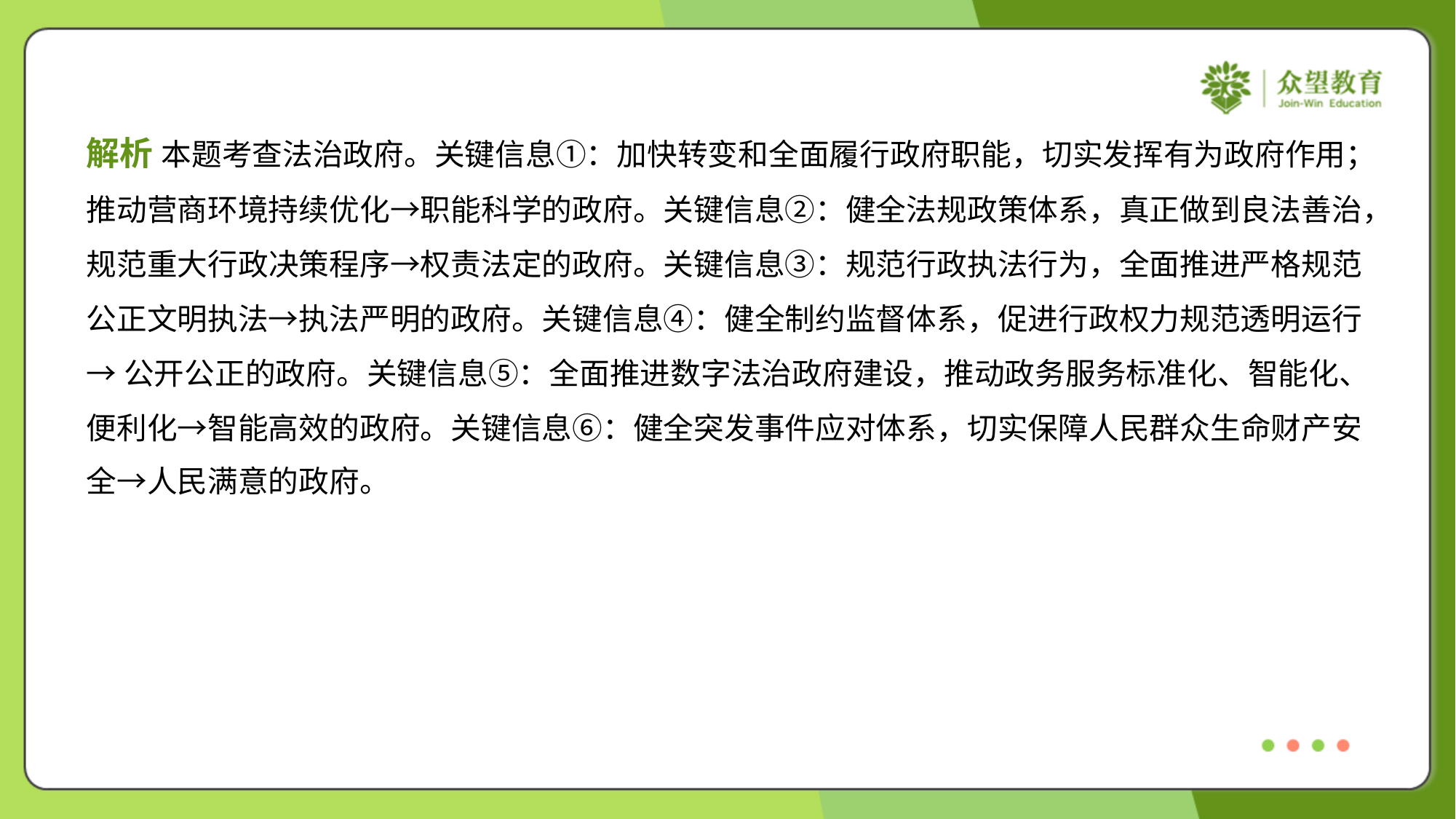

解析 本题考查法治政府。关键信息①：加快转变和全面履行政府职能，切实发挥有为政府作用；
推动营商环境持续优化→职能科学的政府。关键信息②：健全法规政策体系，真正做到良法善治，
规范重大行政决策程序→权责法定的政府。关键信息③：规范行政执法行为，全面推进严格规范
公正文明执法→执法严明的政府。关键信息④：健全制约监督体系，促进行政权力规范透明运行
→公开公正的政府。关键信息⑤：全面推进数字法治政府建设，推动政务服务标准化、智能化、
便利化→智能高效的政府。关键信息⑥：健全突发事件应对体系，切实保障人民群众生命财产安
全→人民满意的政府。